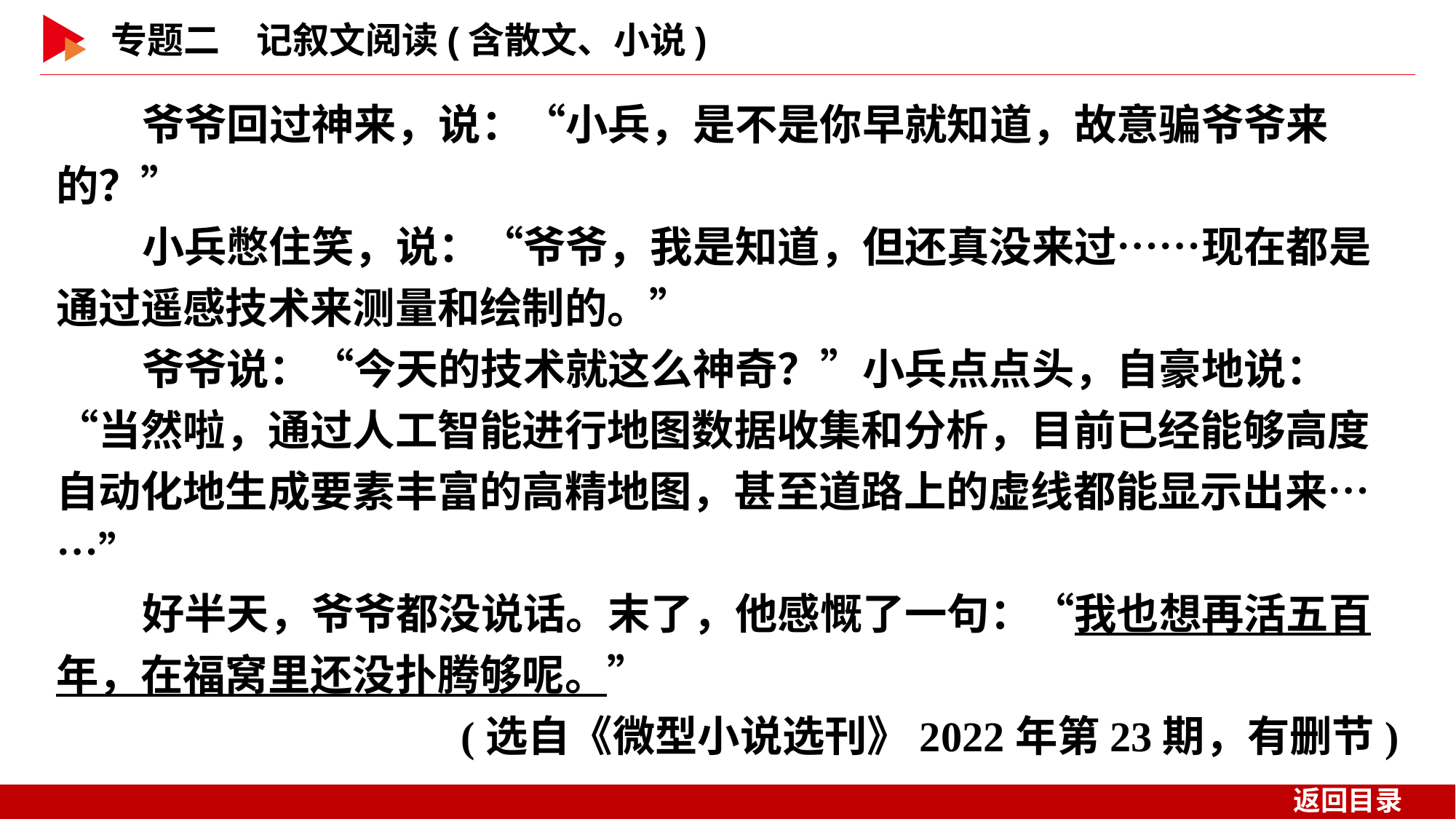

爷爷回过神来，说：“小兵，是不是你早就知道，故意骗爷爷来的？”
小兵憋住笑，说：“爷爷，我是知道，但还真没来过……现在都是通过遥感技术来测量和绘制的。”
爷爷说：“今天的技术就这么神奇？”小兵点点头，自豪地说：“当然啦，通过人工智能进行地图数据收集和分析，目前已经能够高度自动化地生成要素丰富的高精地图，甚至道路上的虚线都能显示出来……”
好半天，爷爷都没说话。末了，他感慨了一句：“我也想再活五百年，在福窝里还没扑腾够呢。”
(选自《微型小说选刊》2022年第23期，有删节)